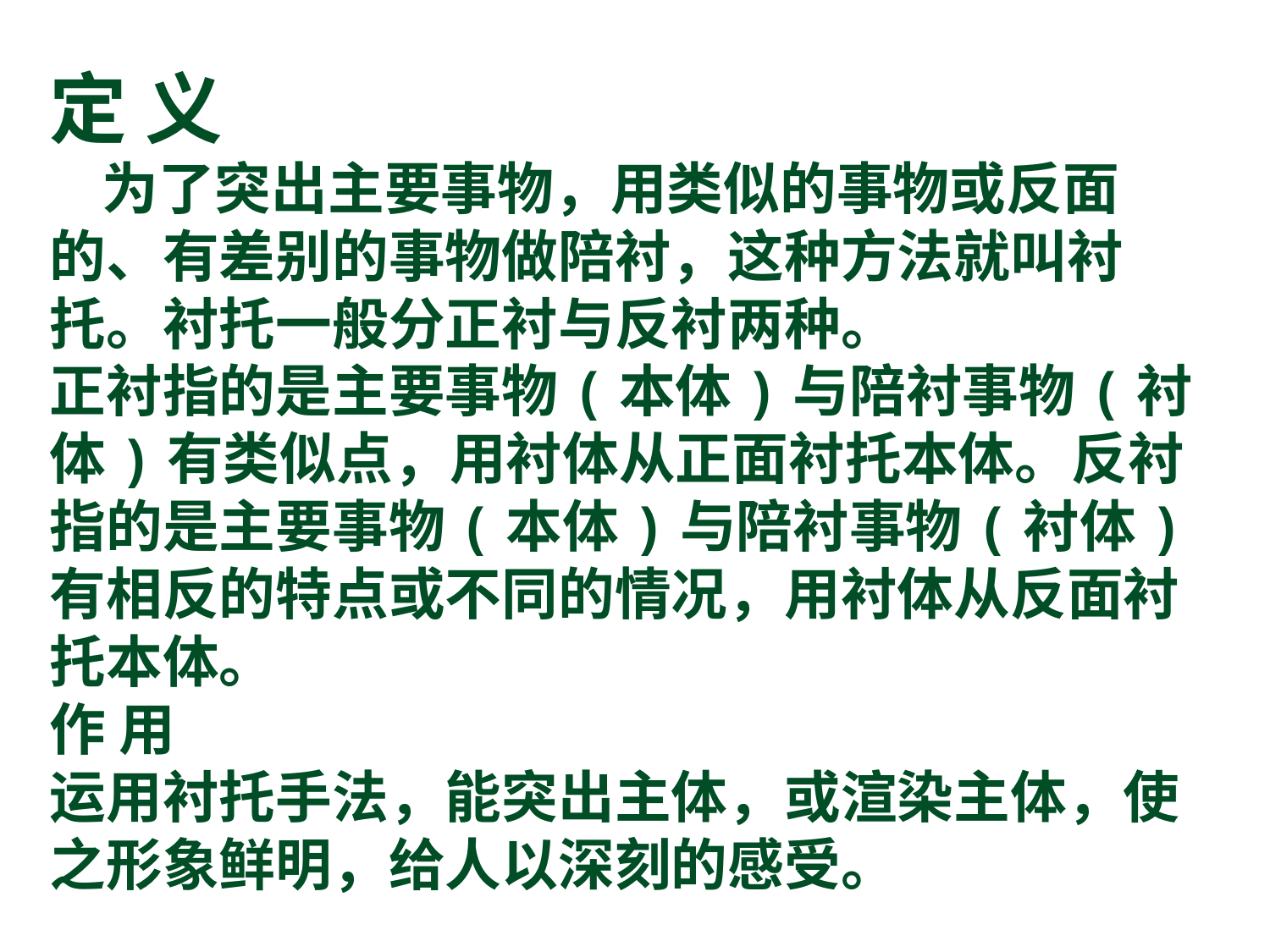

定 义
   为了突出主要事物，用类似的事物或反面的、有差别的事物做陪衬，这种方法就叫衬托。衬托一般分正衬与反衬两种。
正衬指的是主要事物(本体)与陪衬事物(衬体)有类似点，用衬体从正面衬托本体。反衬指的是主要事物(本体)与陪衬事物(衬体)
有相反的特点或不同的情况，用衬体从反面衬托本体。
作 用
运用衬托手法，能突出主体，或渲染主体，使之形象鲜明，给人以深刻的感受。